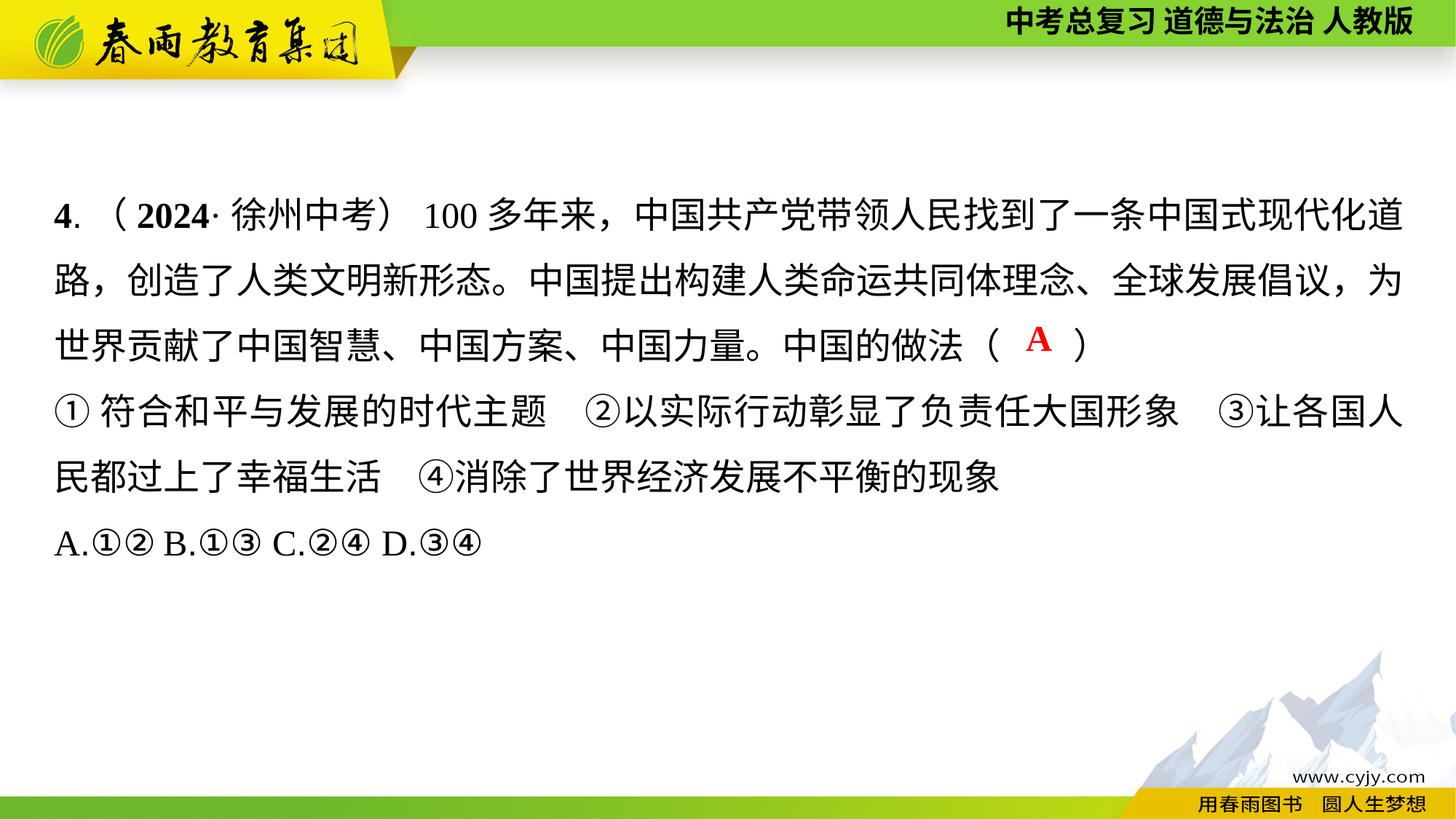

4.（2024·徐州中考）100多年来，中国共产党带领人民找到了一条中国式现代化道路，创造了人类文明新形态。中国提出构建人类命运共同体理念、全球发展倡议，为世界贡献了中国智慧、中国方案、中国力量。中国的做法（　　）
①符合和平与发展的时代主题　②以实际行动彰显了负责任大国形象　③让各国人民都过上了幸福生活　④消除了世界经济发展不平衡的现象
A.①②	B.①③	C.②④	D.③④
A